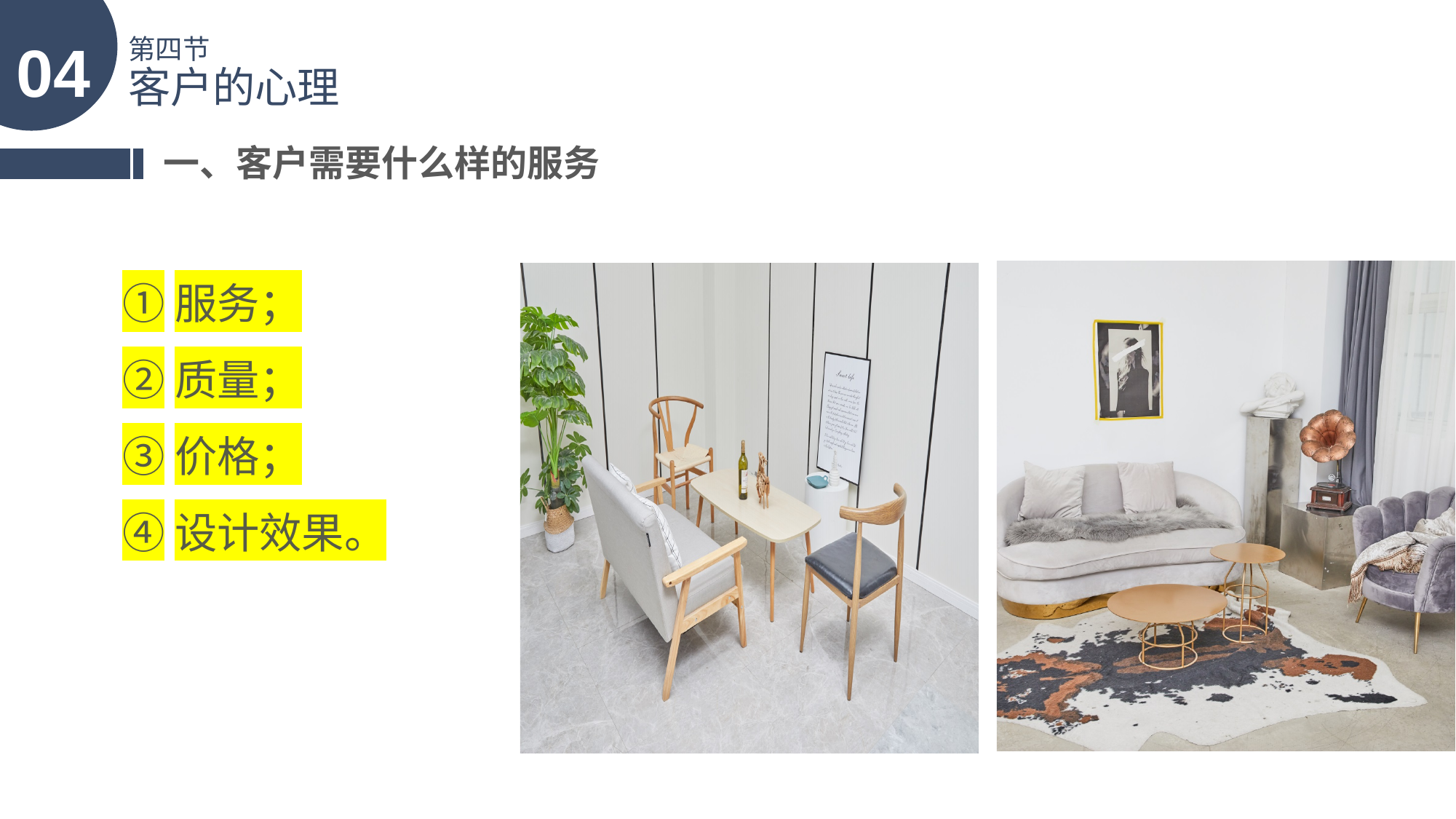

04
第四节
客户的心理
一、客户需要什么样的服务
①服务；
②质量；
③价格；
④设计效果。